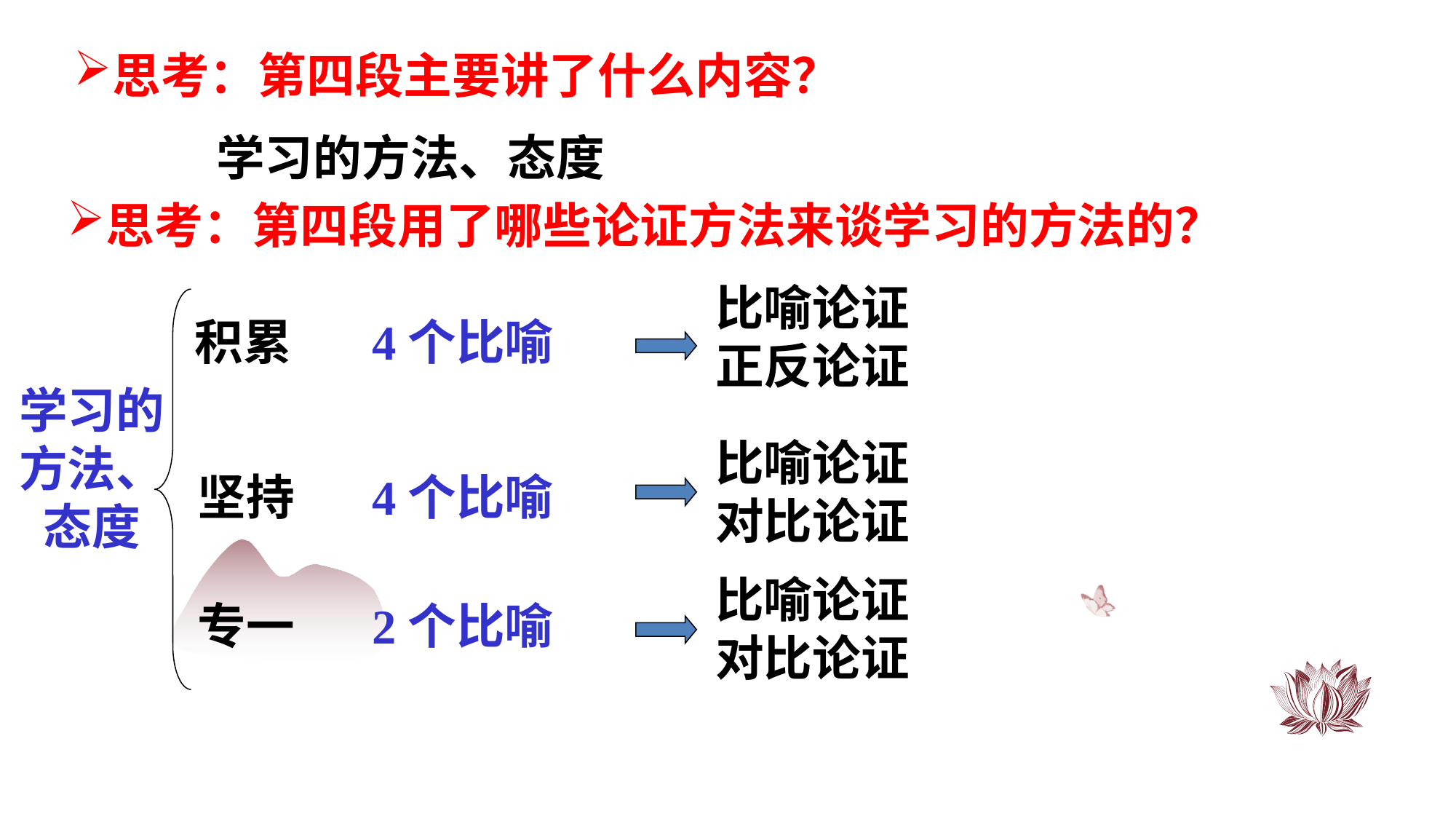

思考：第四段主要讲了什么内容？
学习的方法、态度
思考：第四段用了哪些论证方法来谈学习的方法的？
比喻论证
正反论证

积累
4个比喻

学习的方法、态度
比喻论证
对比论证
坚持
4个比喻

比喻论证
对比论证
专一
2个比喻